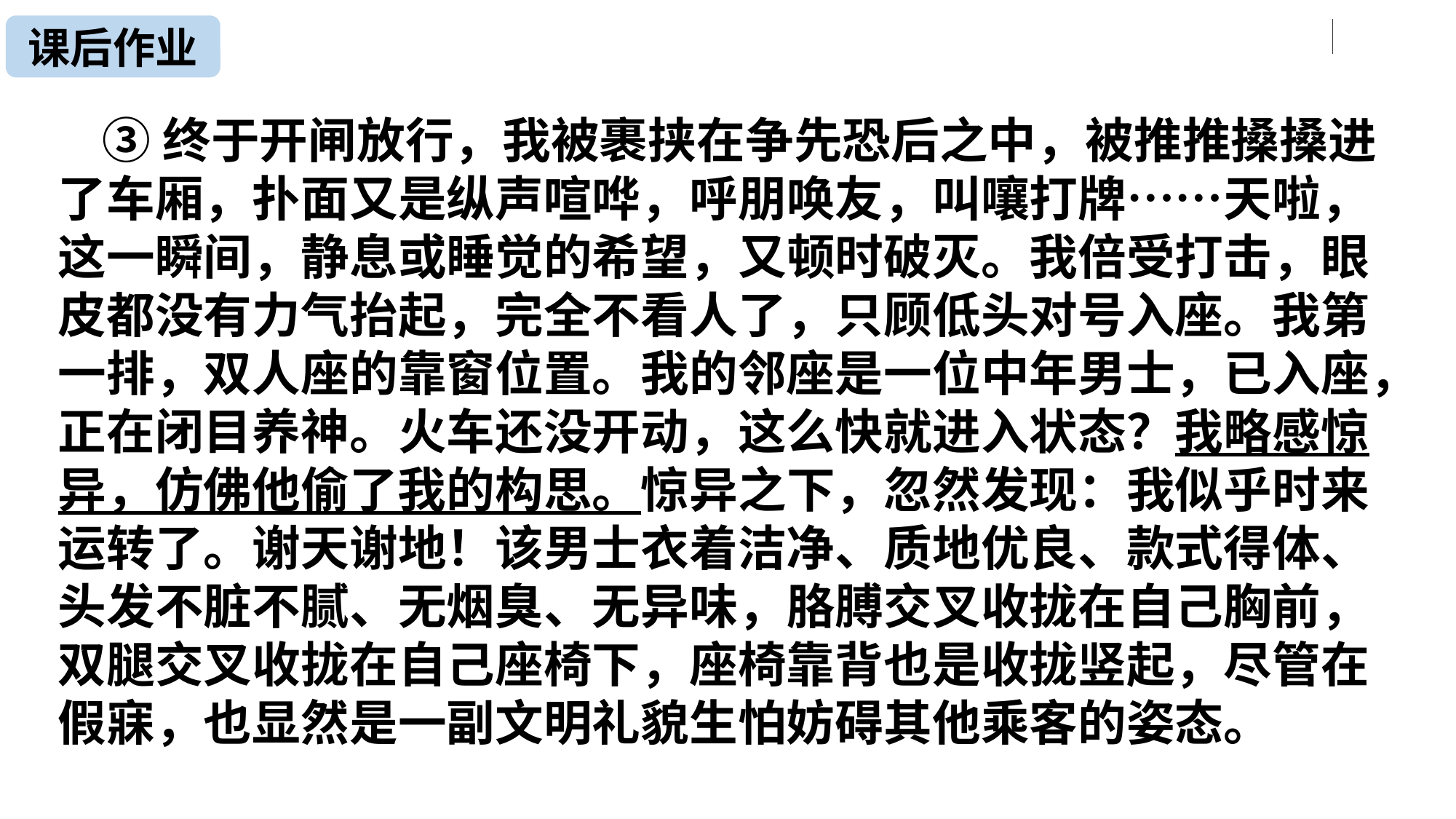

课后作业
    ③终于开闸放行，我被裹挟在争先恐后之中，被推推搡搡进了车厢，扑面又是纵声喧哗，呼朋唤友，叫嚷打牌……天啦，这一瞬间，静息或睡觉的希望，又顿时破灭。我倍受打击，眼皮都没有力气抬起，完全不看人了，只顾低头对号入座。我第一排，双人座的靠窗位置。我的邻座是一位中年男士，已入座，正在闭目养神。火车还没开动，这么快就进入状态？我略感惊异，仿佛他偷了我的构思。惊异之下，忽然发现：我似乎时来运转了。谢天谢地！该男士衣着洁净、质地优良、款式得体、头发不脏不腻、无烟臭、无异味，胳膊交叉收拢在自己胸前，双腿交叉收拢在自己座椅下，座椅靠背也是收拢竖起，尽管在假寐，也显然是一副文明礼貌生怕妨碍其他乘客的姿态。